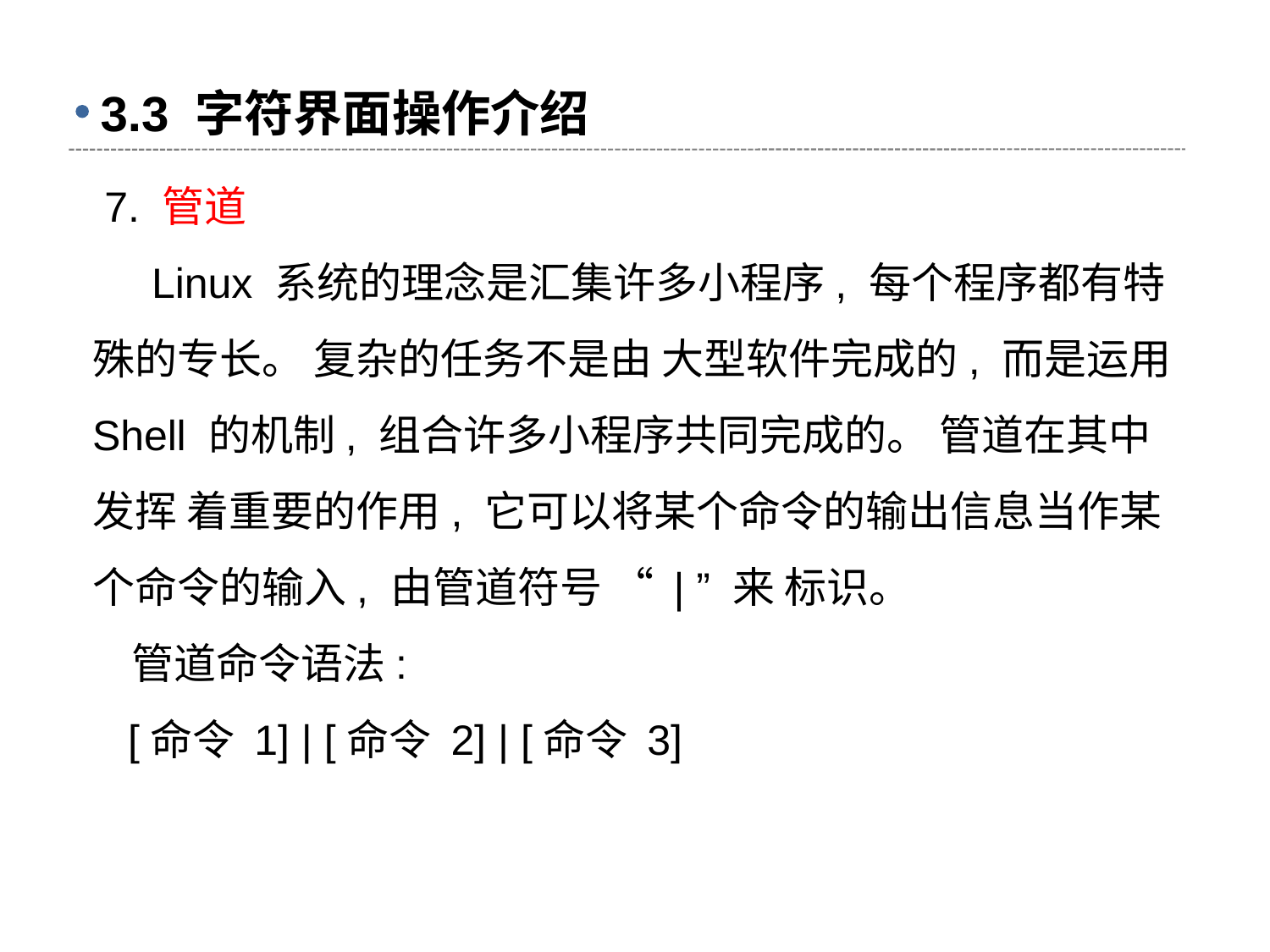

# 3.3 字符界面操作介绍
 7. 管道
     Linux 系统的理念是汇集许多小程序, 每个程序都有特殊的专长。 复杂的任务不是由 大型软件完成的, 而是运用 Shell 的机制, 组合许多小程序共同完成的。 管道在其中发挥 着重要的作用, 它可以将某个命令的输出信息当作某个命令的输入, 由管道符号 “ | ” 来 标识。
   管道命令语法:
   [命令 1] | [命令 2] | [命令 3]